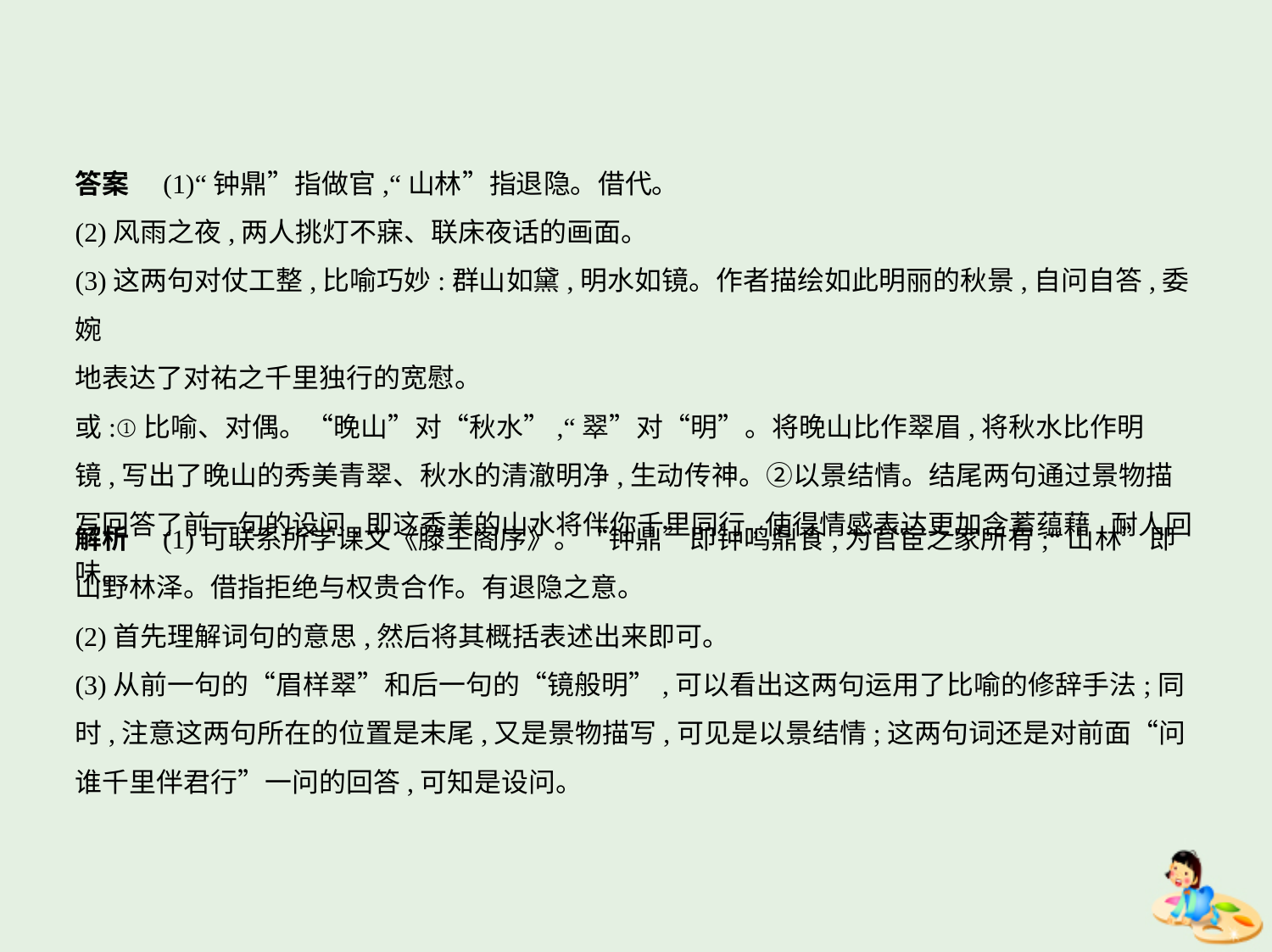

答案　(1)“钟鼎”指做官,“山林”指退隐。借代。
(2)风雨之夜,两人挑灯不寐、联床夜话的画面。
(3)这两句对仗工整,比喻巧妙:群山如黛,明水如镜。作者描绘如此明丽的秋景,自问自答,委婉
地表达了对祐之千里独行的宽慰。
或:①比喻、对偶。“晚山”对“秋水”,“翠”对“明”。将晚山比作翠眉,将秋水比作明
镜,写出了晚山的秀美青翠、秋水的清澈明净,生动传神。②以景结情。结尾两句通过景物描
写回答了前一句的设问,即这秀美的山水将伴你千里同行,使得情感表达更加含蓄蕴藉,耐人回味。
解析　(1)可联系所学课文《滕王阁序》。“钟鼎”即钟鸣鼎食,为官宦之家所有;“山林”即
山野林泽。借指拒绝与权贵合作。有退隐之意。
(2)首先理解词句的意思,然后将其概括表述出来即可。
(3)从前一句的“眉样翠”和后一句的“镜般明”,可以看出这两句运用了比喻的修辞手法;同
时,注意这两句所在的位置是末尾,又是景物描写,可见是以景结情;这两句词还是对前面“问
谁千里伴君行”一问的回答,可知是设问。